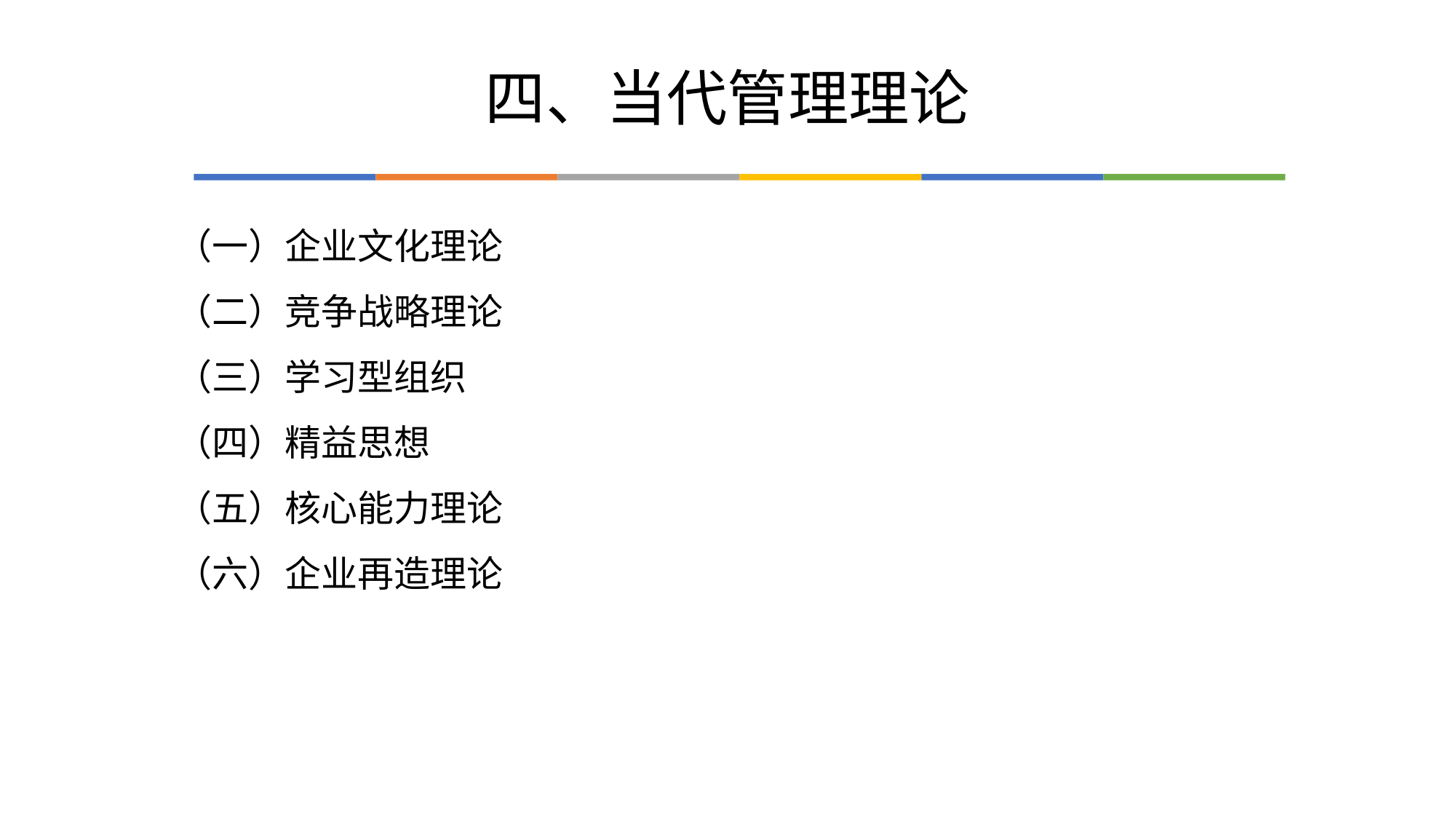

# 四、当代管理理论
（一）企业文化理论
（二）竞争战略理论
（三）学习型组织
（四）精益思想
（五）核心能力理论
（六）企业再造理论